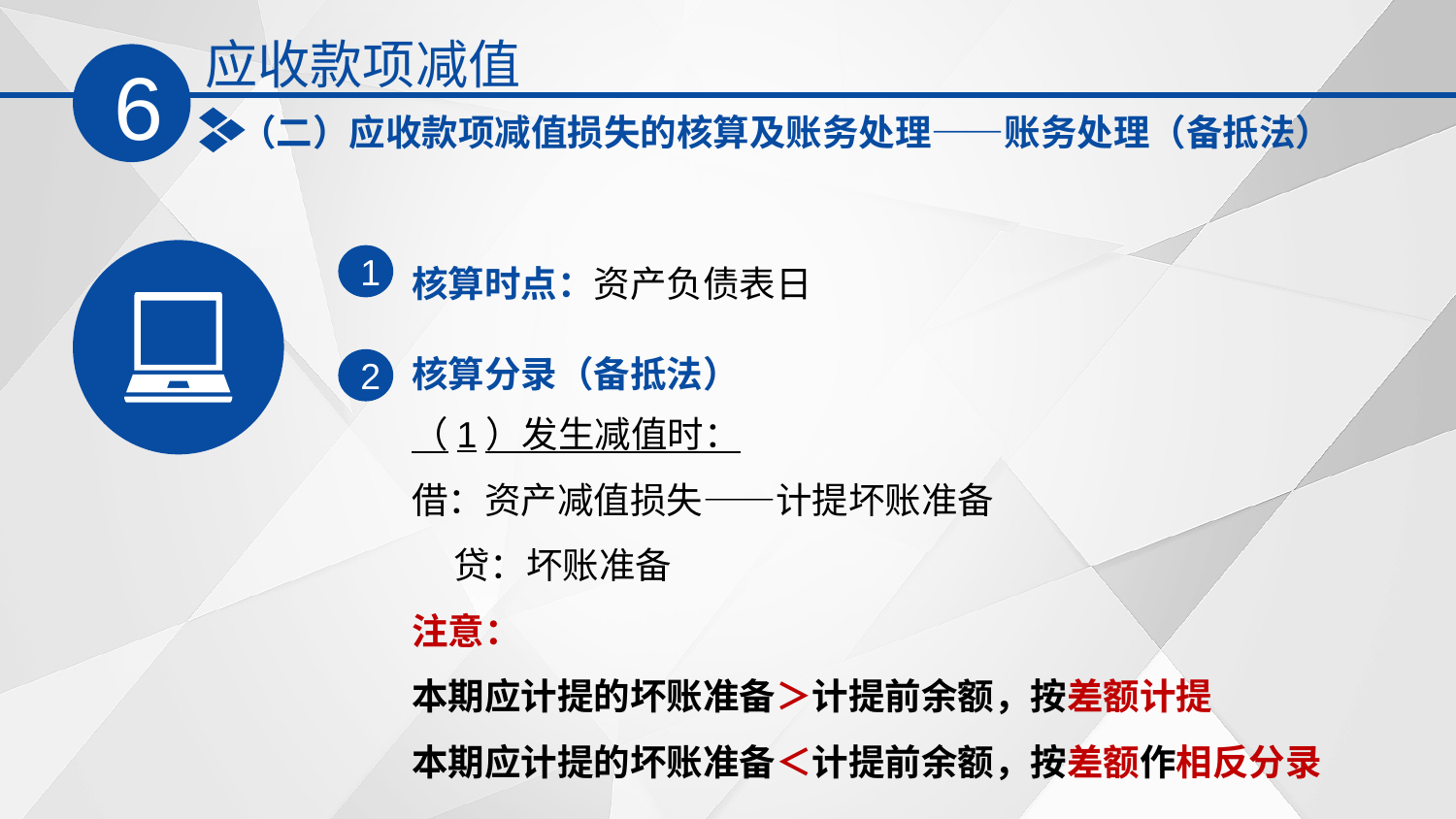

应收款项减值
6

（二）应收款项减值损失的核算及账务处理——账务处理（备抵法）

核算时点：资产负债表日

1
核算分录（备抵法）
2
（1）发生减值时：
借：资产减值损失——计提坏账准备
    贷：坏账准备
注意：
本期应计提的坏账准备＞计提前余额，按差额计提
本期应计提的坏账准备＜计提前余额，按差额作相反分录